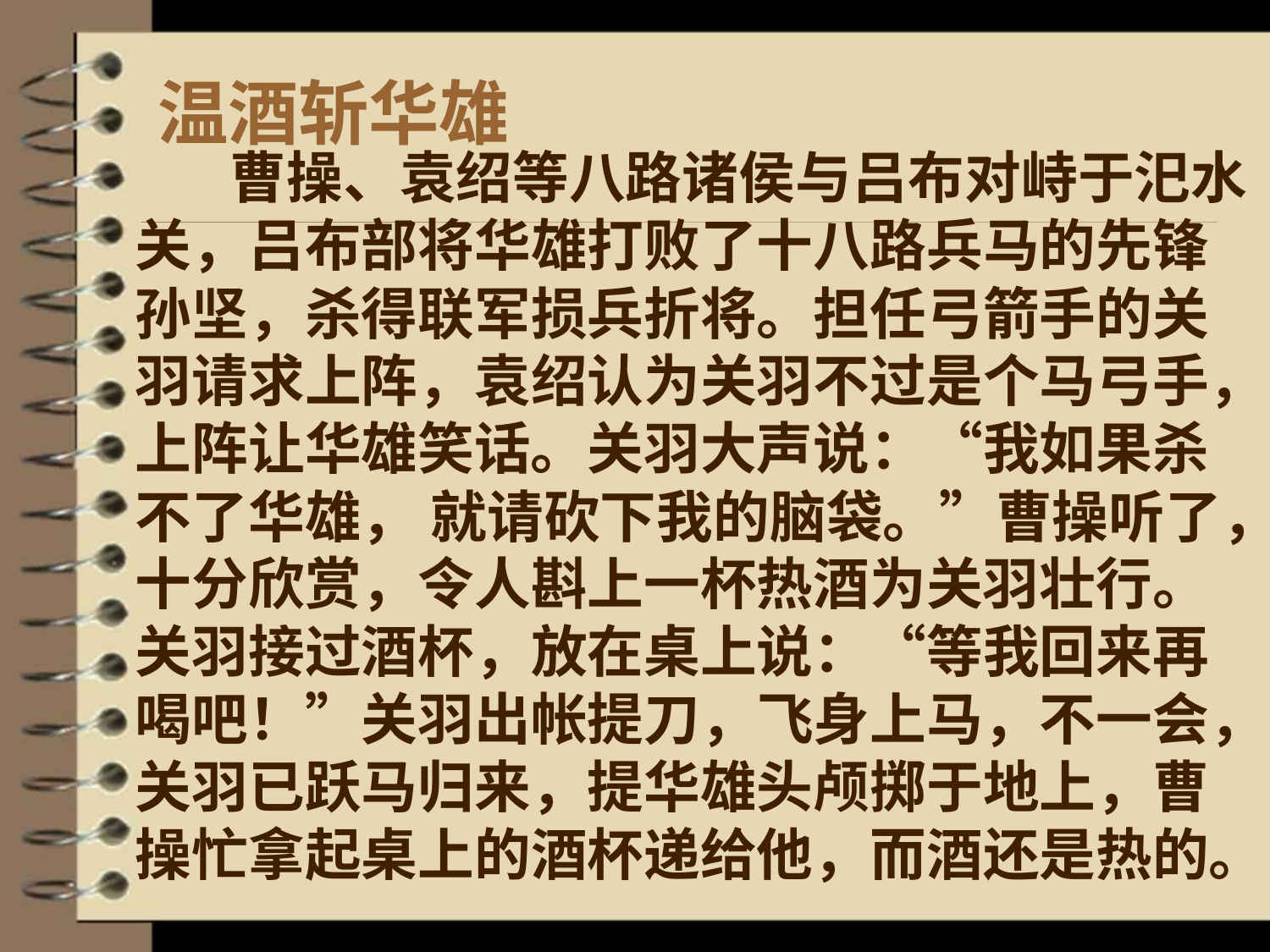

# 温酒斩华雄
          曹操、袁绍等八路诸侯与吕布对峙于汜水关，吕布部将华雄打败了十八路兵马的先锋孙坚，杀得联军损兵折将。担任弓箭手的关羽请求上阵，袁绍认为关羽不过是个马弓手，上阵让华雄笑话。关羽大声说：“我如果杀不了华雄， 就请砍下我的脑袋。”曹操听了，十分欣赏，令人斟上一杯热酒为关羽壮行。关羽接过酒杯，放在桌上说：“等我回来再喝吧！”关羽出帐提刀，飞身上马，不一会，关羽已跃马归来，提华雄头颅掷于地上，曹操忙拿起桌上的酒杯递给他，而酒还是热的。